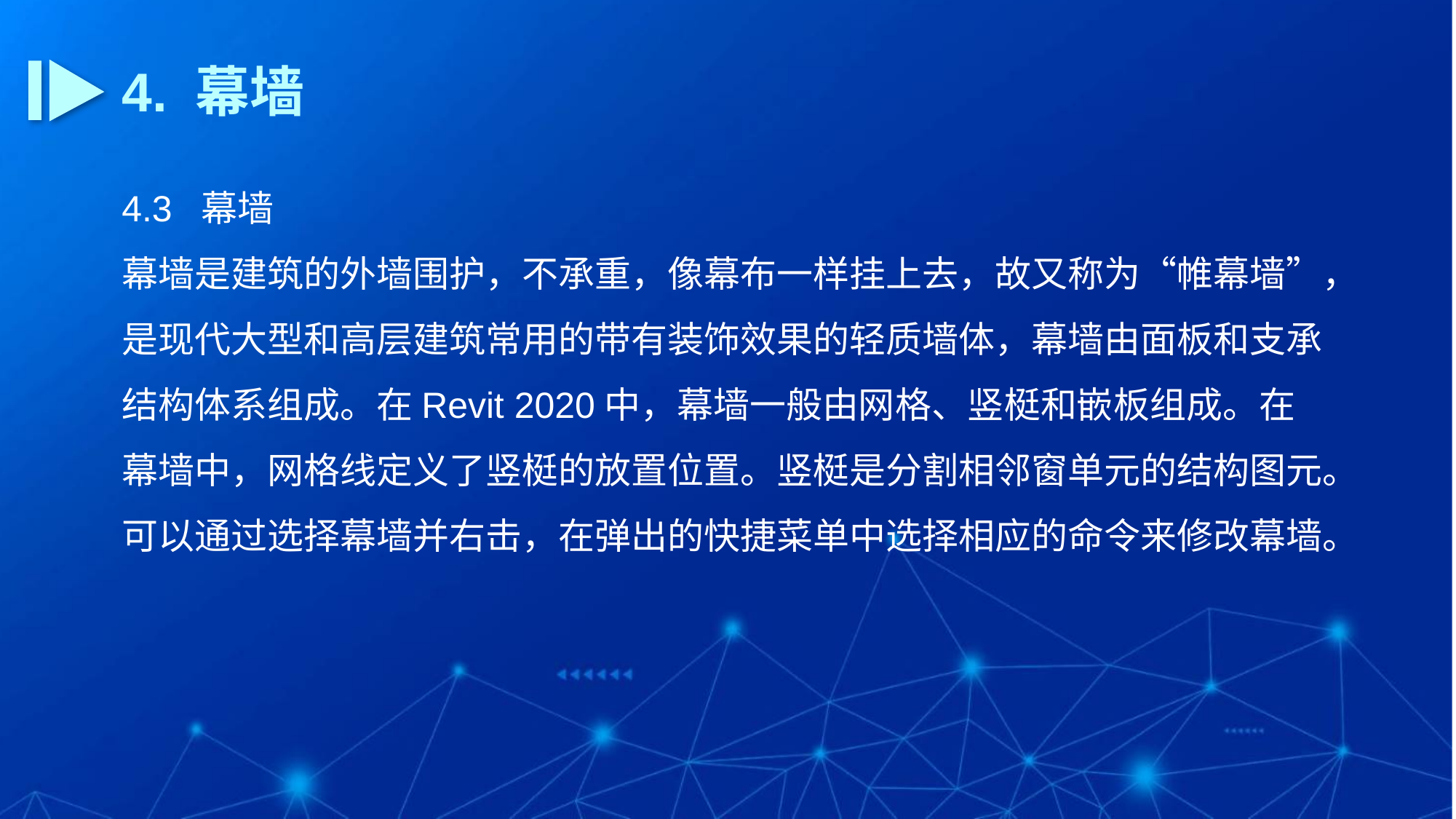

4. 幕墙

4.3  幕墙
幕墙是建筑的外墙围护，不承重，像幕布一样挂上去，故又称为“帷幕墙”，是现代大型和高层建筑常用的带有装饰效果的轻质墙体，幕墙由面板和支承结构体系组成。在Revit 2020中，幕墙一般由网格、竖梃和嵌板组成。在幕墙中，网格线定义了竖梃的放置位置。竖梃是分割相邻窗单元的结构图元。可以通过选择幕墙并右击，在弹出的快捷菜单中选择相应的命令来修改幕墙。